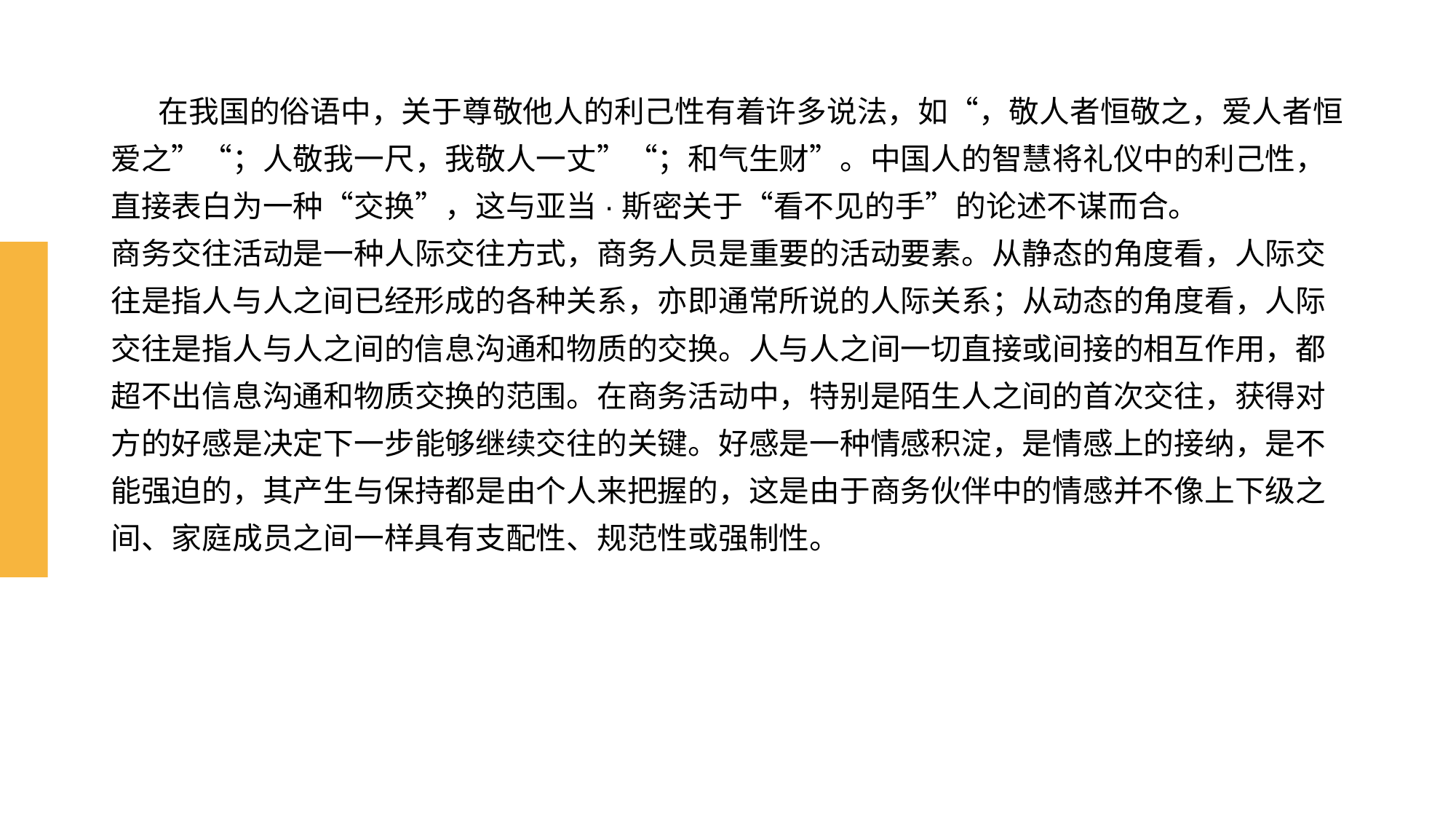

# 在我国的俗语中，关于尊敬他人的利己性有着许多说法，如“，敬人者恒敬之，爱人者恒爱之”“；人敬我一尺，我敬人一丈”“；和气生财”。中国人的智慧将礼仪中的利己性，直接表白为一种“交换”，这与亚当·斯密关于“看不见的手”的论述不谋而合。
商务交往活动是一种人际交往方式，商务人员是重要的活动要素。从静态的角度看，人际交往是指人与人之间已经形成的各种关系，亦即通常所说的人际关系；从动态的角度看，人际交往是指人与人之间的信息沟通和物质的交换。人与人之间一切直接或间接的相互作用，都超不出信息沟通和物质交换的范围。在商务活动中，特别是陌生人之间的首次交往，获得对方的好感是决定下一步能够继续交往的关键。好感是一种情感积淀，是情感上的接纳，是不能强迫的，其产生与保持都是由个人来把握的，这是由于商务伙伴中的情感并不像上下级之间、家庭成员之间一样具有支配性、规范性或强制性。